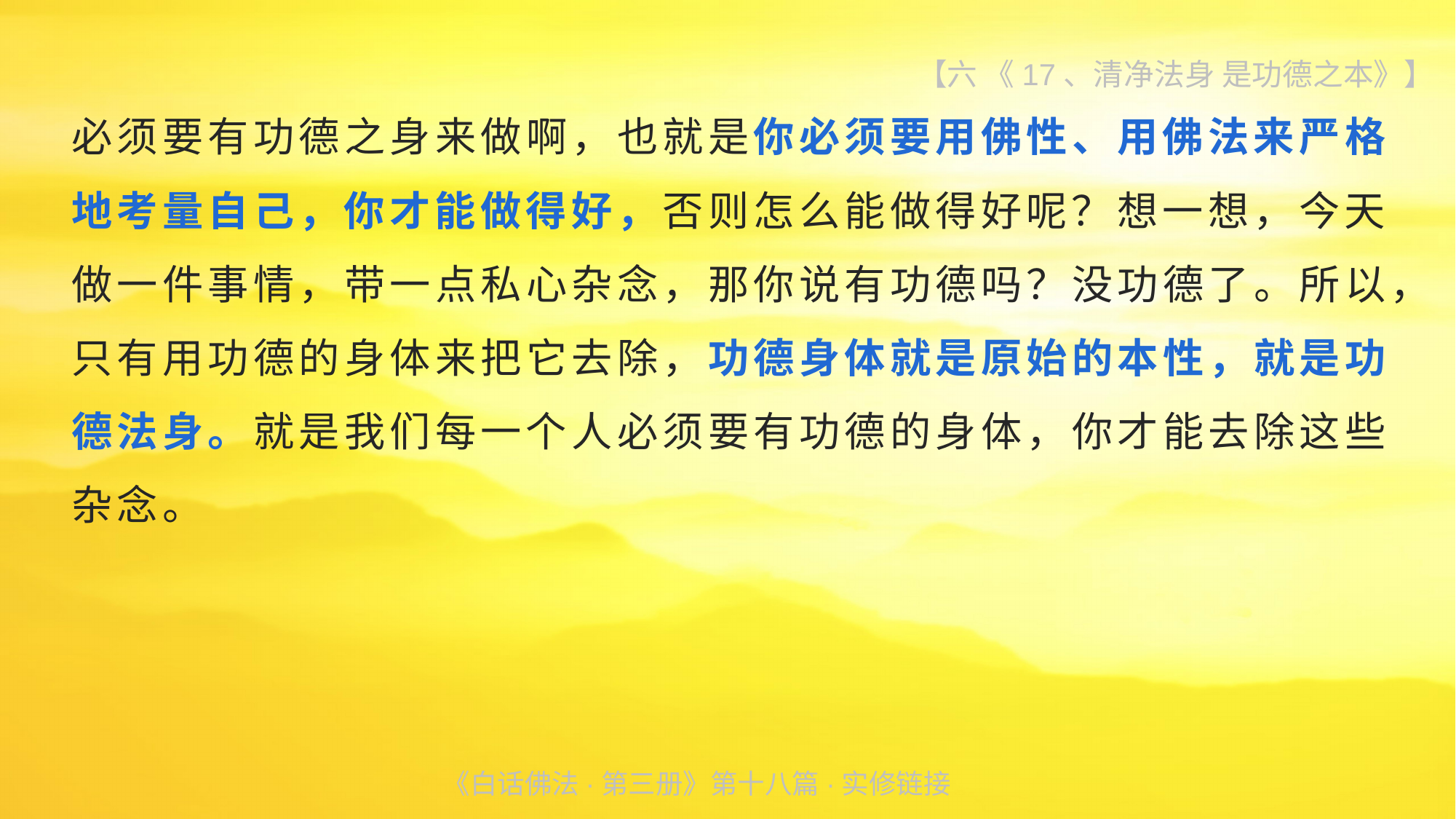

【六 《17、清净法身 是功德之本》】
必须要有功德之身来做啊，也就是你必须要用佛性、用佛法来严格地考量自己，你才能做得好，否则怎么能做得好呢？想一想，今天做一件事情，带一点私心杂念，那你说有功德吗？没功德了。所以，只有用功德的身体来把它去除，功德身体就是原始的本性，就是功德法身。就是我们每一个人必须要有功德的身体，你才能去除这些杂念。
《白话佛法·第三册》第十八篇·实修链接